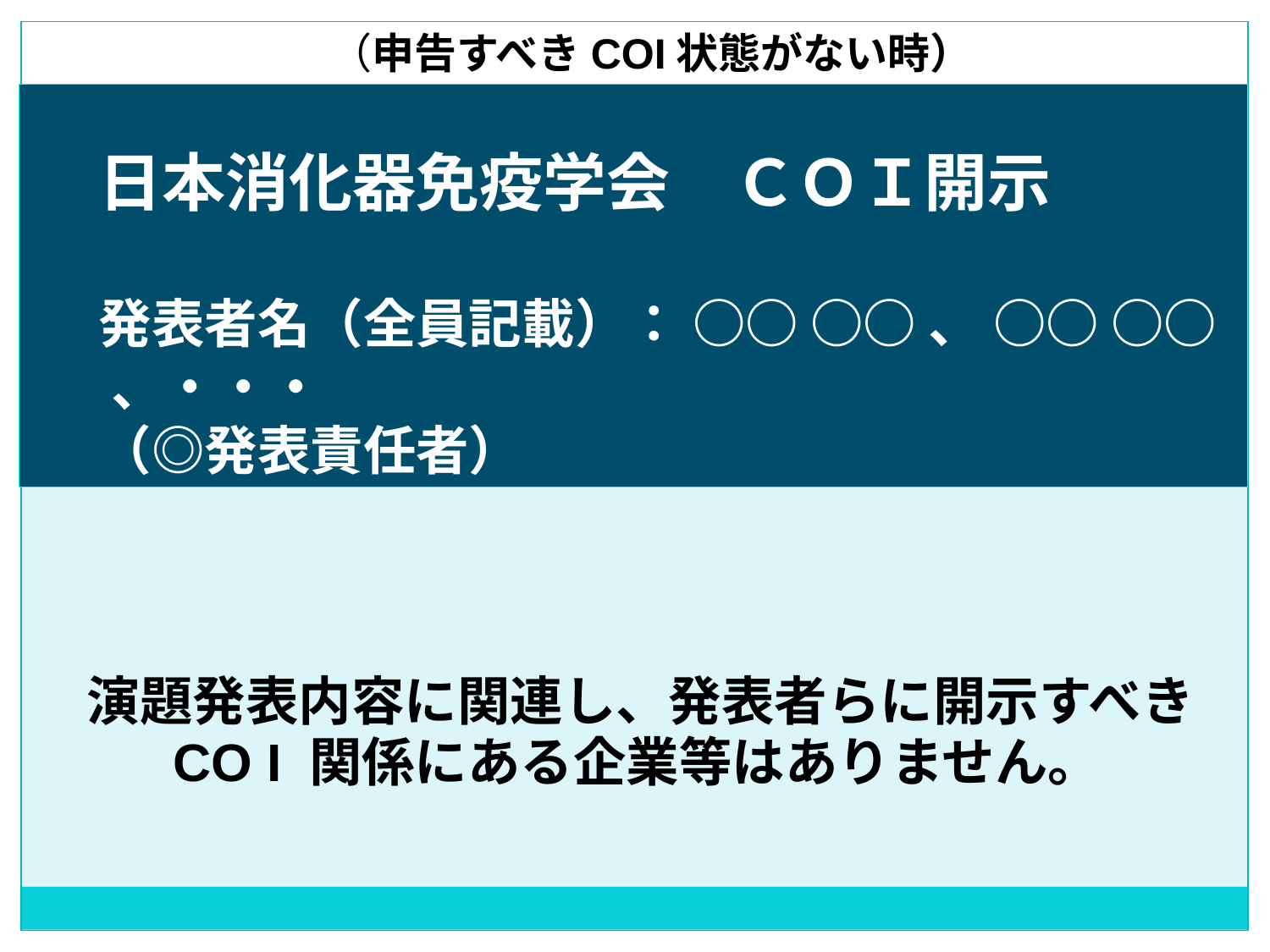

（申告すべきCOI状態がない時）
# 日本消化器免疫学会　ＣＯＩ開示 　 発表者名（全員記載）： ○○ ○○ 、 ○○ ○○ 、・・・　 （◎発表責任者）

　演題発表内容に関連し、発表者らに開示すべき
CO I 関係にある企業等はありません。